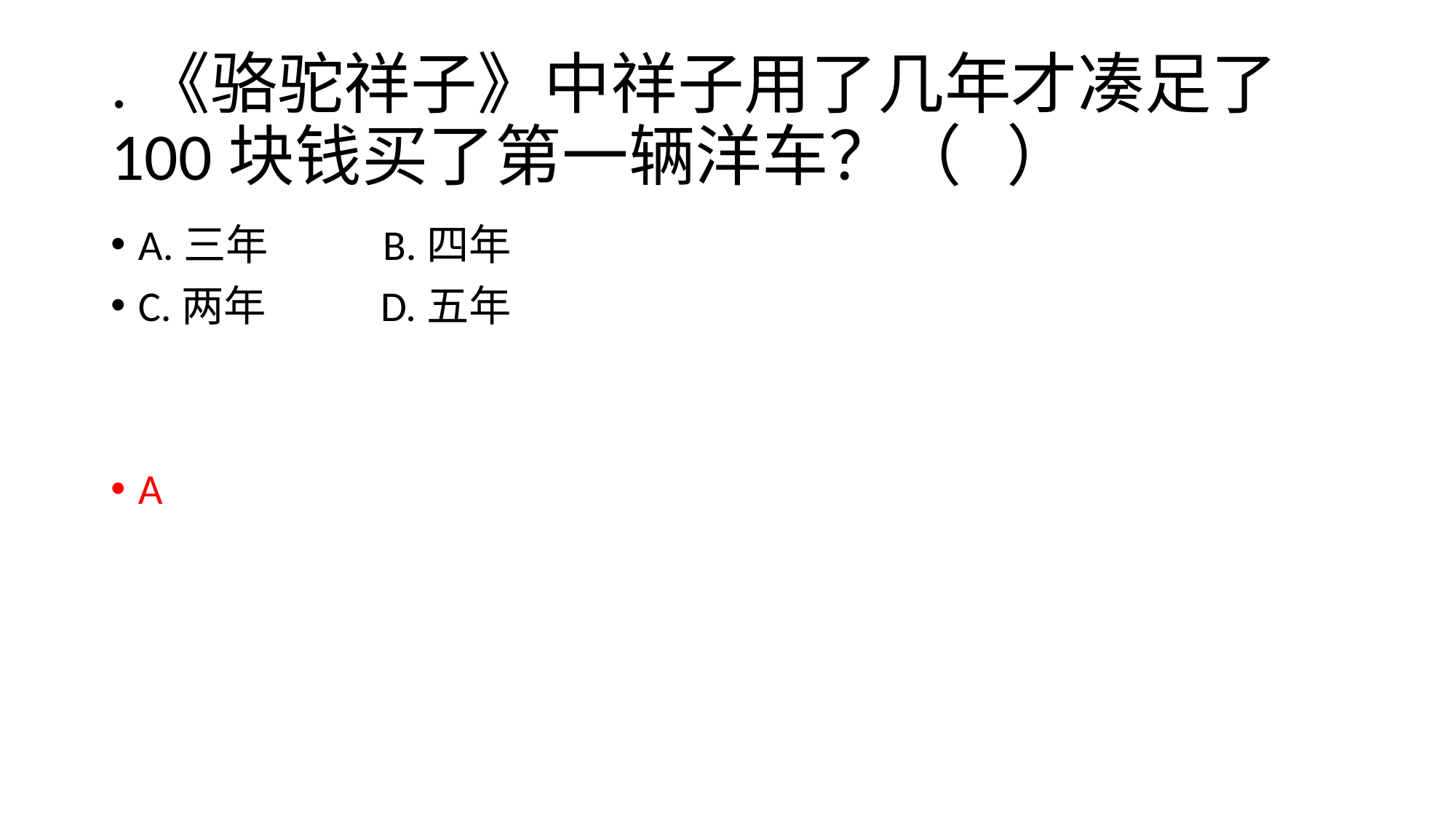

# .《骆驼祥子》中祥子用了几年才凑足了100块钱买了第一辆洋车？（   ）
A.三年           B.四年
C.两年           D.五年

A